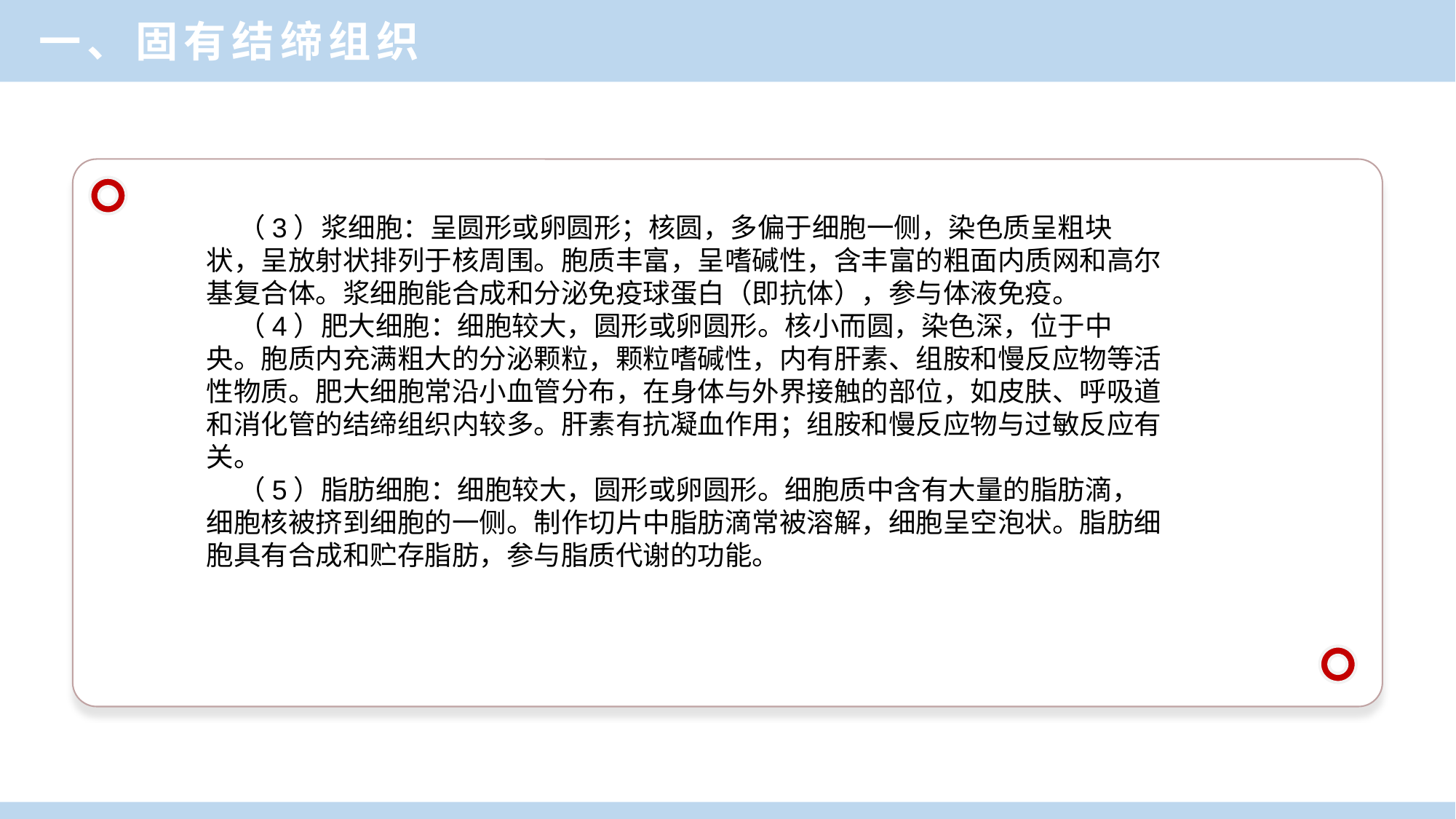

一、固有结缔组织

（3）浆细胞：呈圆形或卵圆形；核圆，多偏于细胞一侧，染色质呈粗块状，呈放射状排列于核周围。胞质丰富，呈嗜碱性，含丰富的粗面内质网和高尔基复合体。浆细胞能合成和分泌免疫球蛋白（即抗体），参与体液免疫。
（4）肥大细胞：细胞较大，圆形或卵圆形。核小而圆，染色深，位于中央。胞质内充满粗大的分泌颗粒，颗粒嗜碱性，内有肝素、组胺和慢反应物等活性物质。肥大细胞常沿小血管分布，在身体与外界接触的部位，如皮肤、呼吸道和消化管的结缔组织内较多。肝素有抗凝血作用；组胺和慢反应物与过敏反应有关。
（5）脂肪细胞：细胞较大，圆形或卵圆形。细胞质中含有大量的脂肪滴，细胞核被挤到细胞的一侧。制作切片中脂肪滴常被溶解，细胞呈空泡状。脂肪细胞具有合成和贮存脂肪，参与脂质代谢的功能。